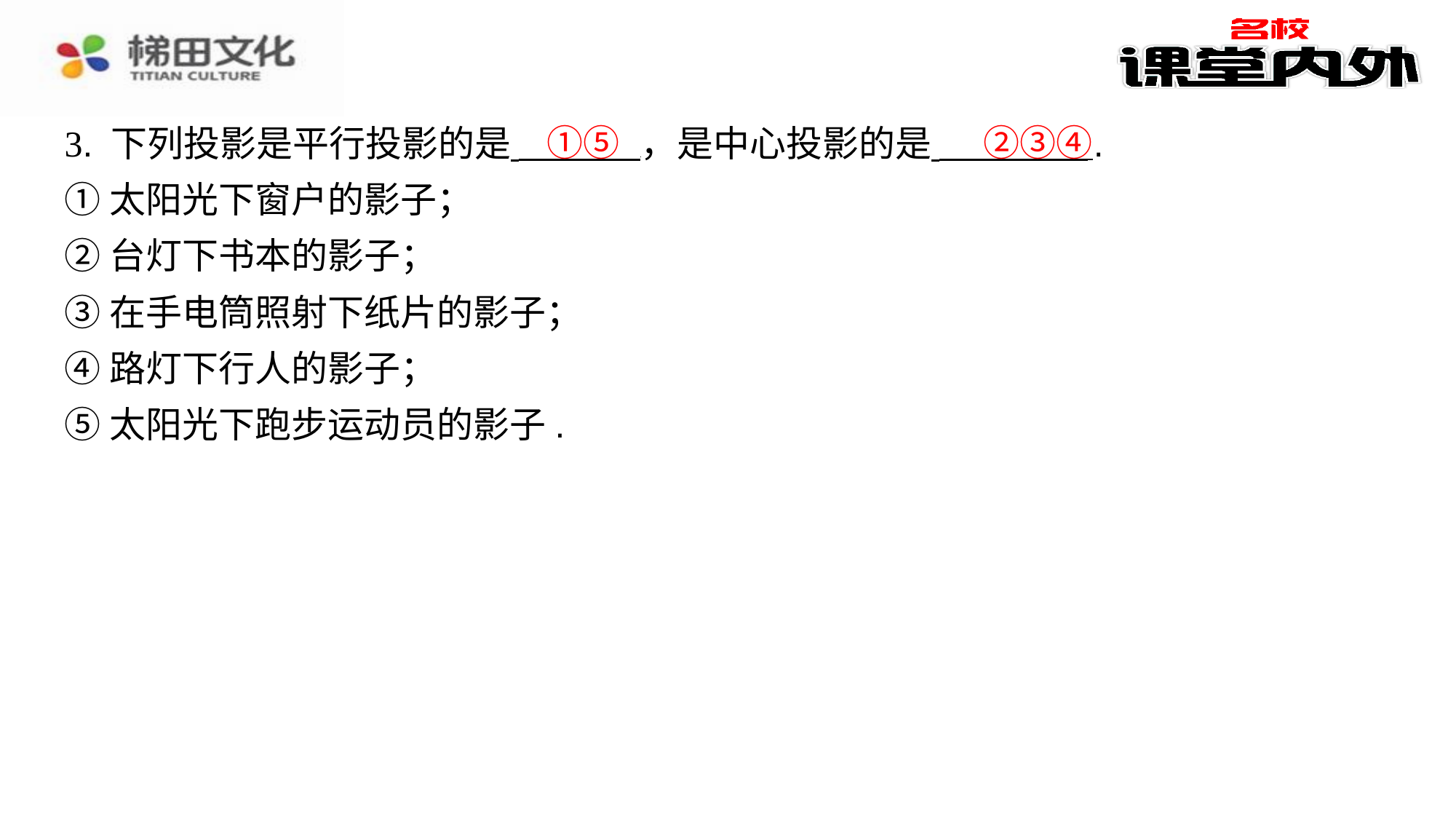

①⑤
②③④
3. 下列投影是平行投影的是                    ，是中心投影的是                        ⁠.
①太阳光下窗户的影子；
②台灯下书本的影子；
③在手电筒照射下纸片的影子；
④路灯下行人的影子；
⑤太阳光下跑步运动员的影子.